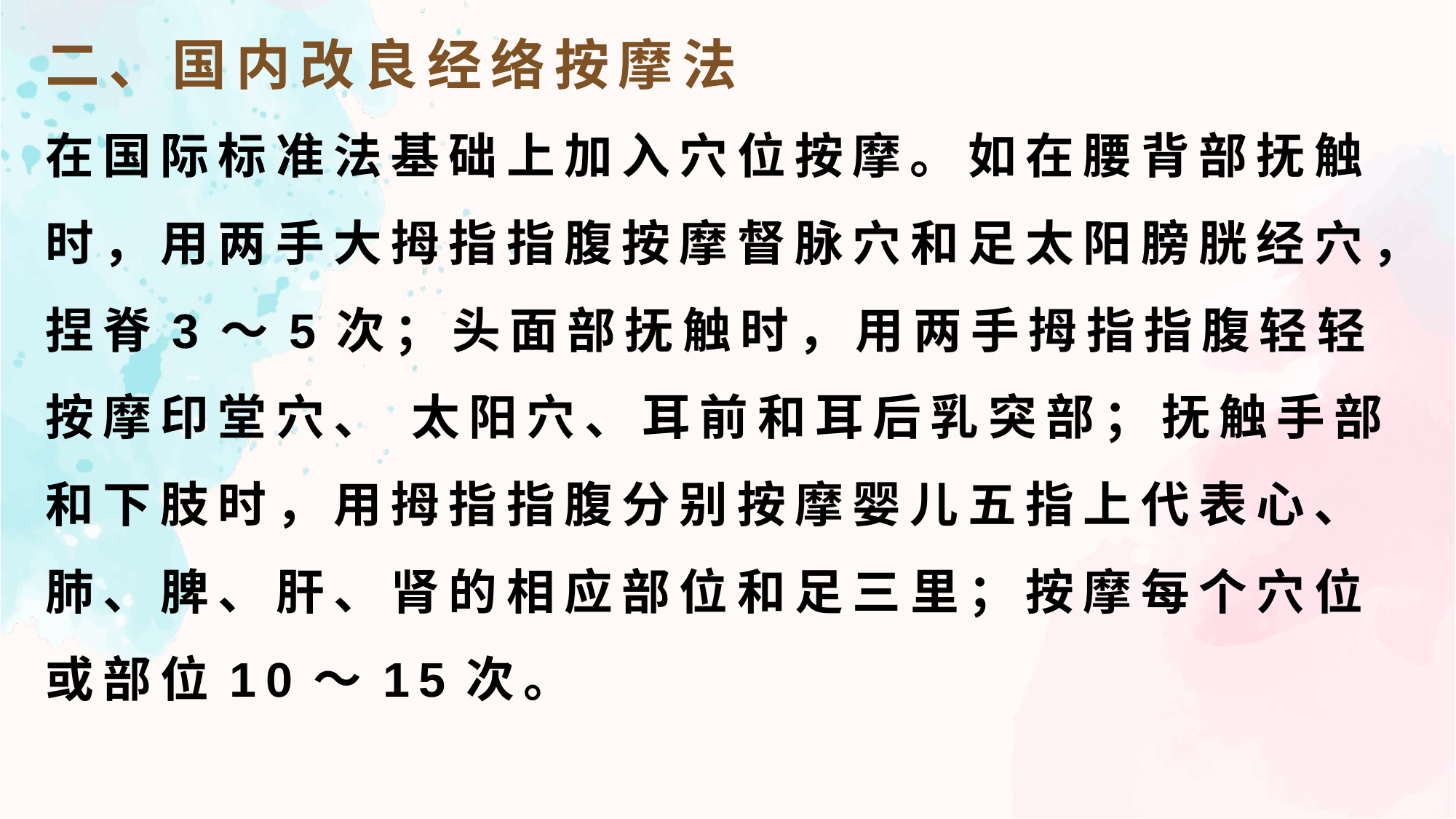

二、国内改良经络按摩法
在国际标准法基础上加入穴位按摩。如在腰背部抚触时，用两手大拇指指腹按摩督脉穴和足太阳膀胱经穴，捏脊3～5次；头面部抚触时，用两手拇指指腹轻轻按摩印堂穴、 太阳穴、耳前和耳后乳突部；抚触手部和下肢时，用拇指指腹分别按摩婴儿五指上代表心、肺、脾、肝、肾的相应部位和足三里；按摩每个穴位或部位10～15次。